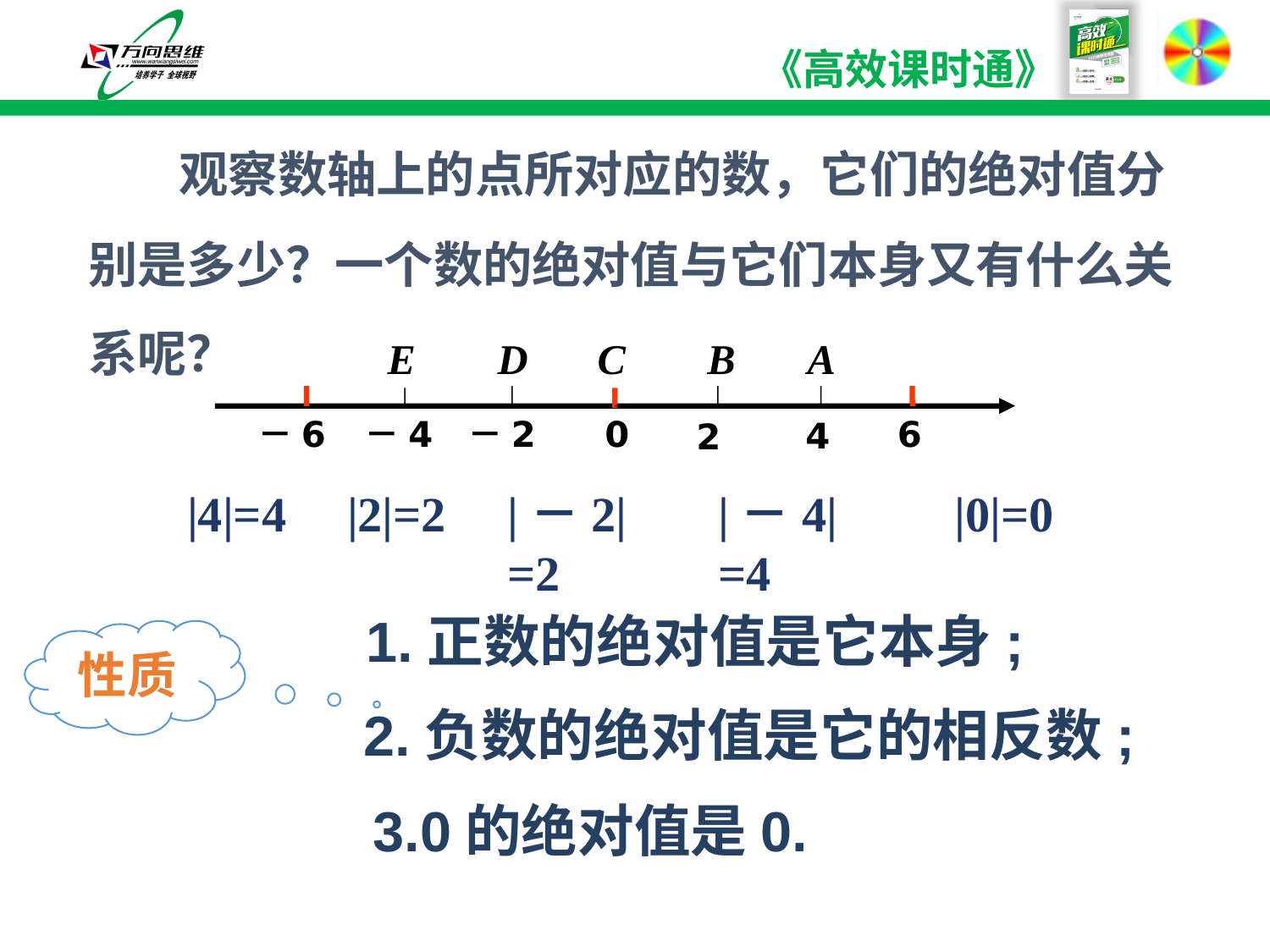

观察数轴上的点所对应的数，它们的绝对值分别是多少？一个数的绝对值与它们本身又有什么关系呢？
E
D
C
B
A

－4
－2
0

6
－6
4

2
|4|=4
|2|=2
|－2|=2
|－4|=4
|0|=0
1.正数的绝对值是它本身;
性质
2.负数的绝对值是它的相反数;
3.0的绝对值是0.